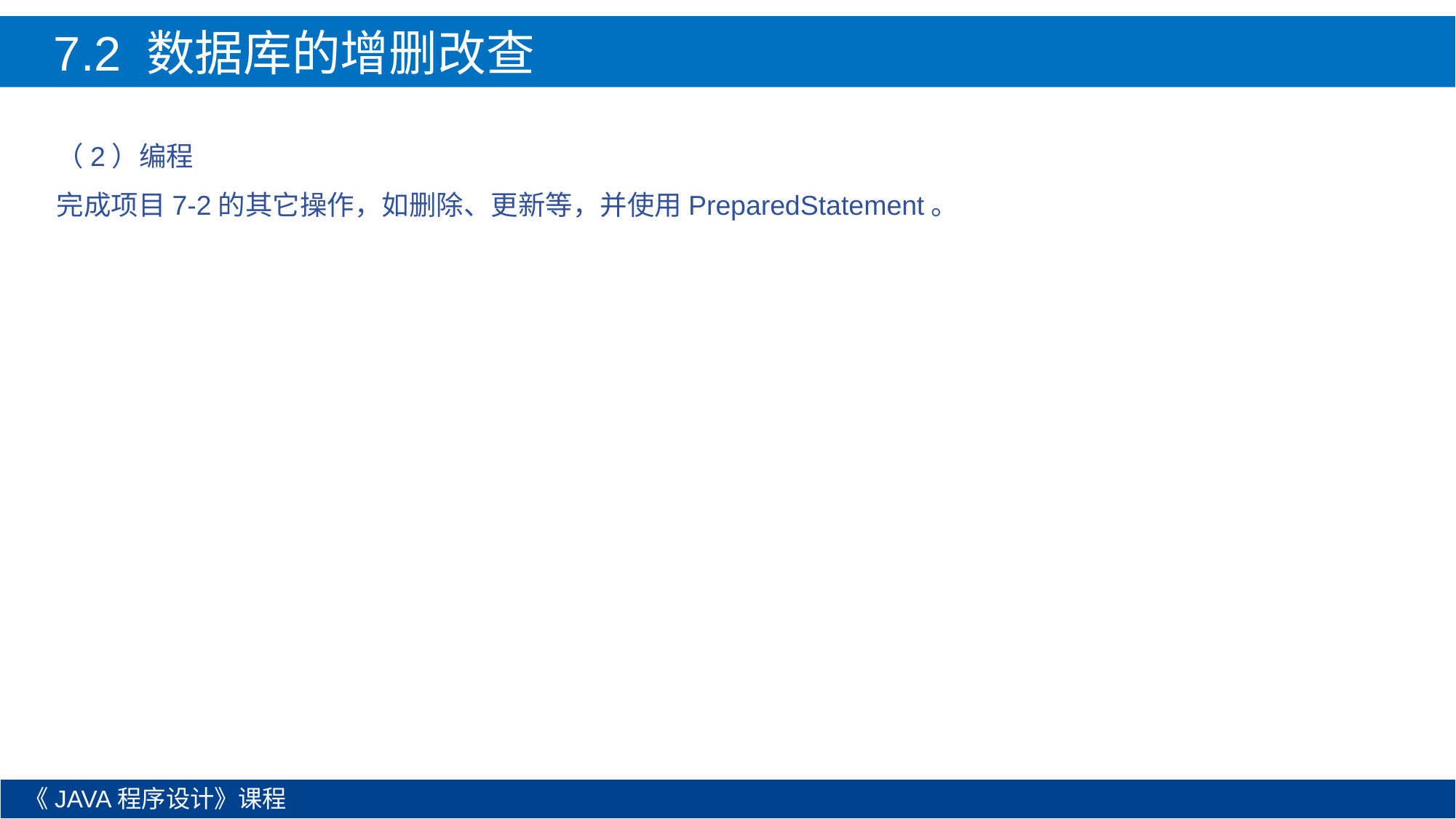

7.2 数据库的增删改查

（2）编程
完成项目7-2的其它操作，如删除、更新等，并使用PreparedStatement。
《JAVA程序设计》课程